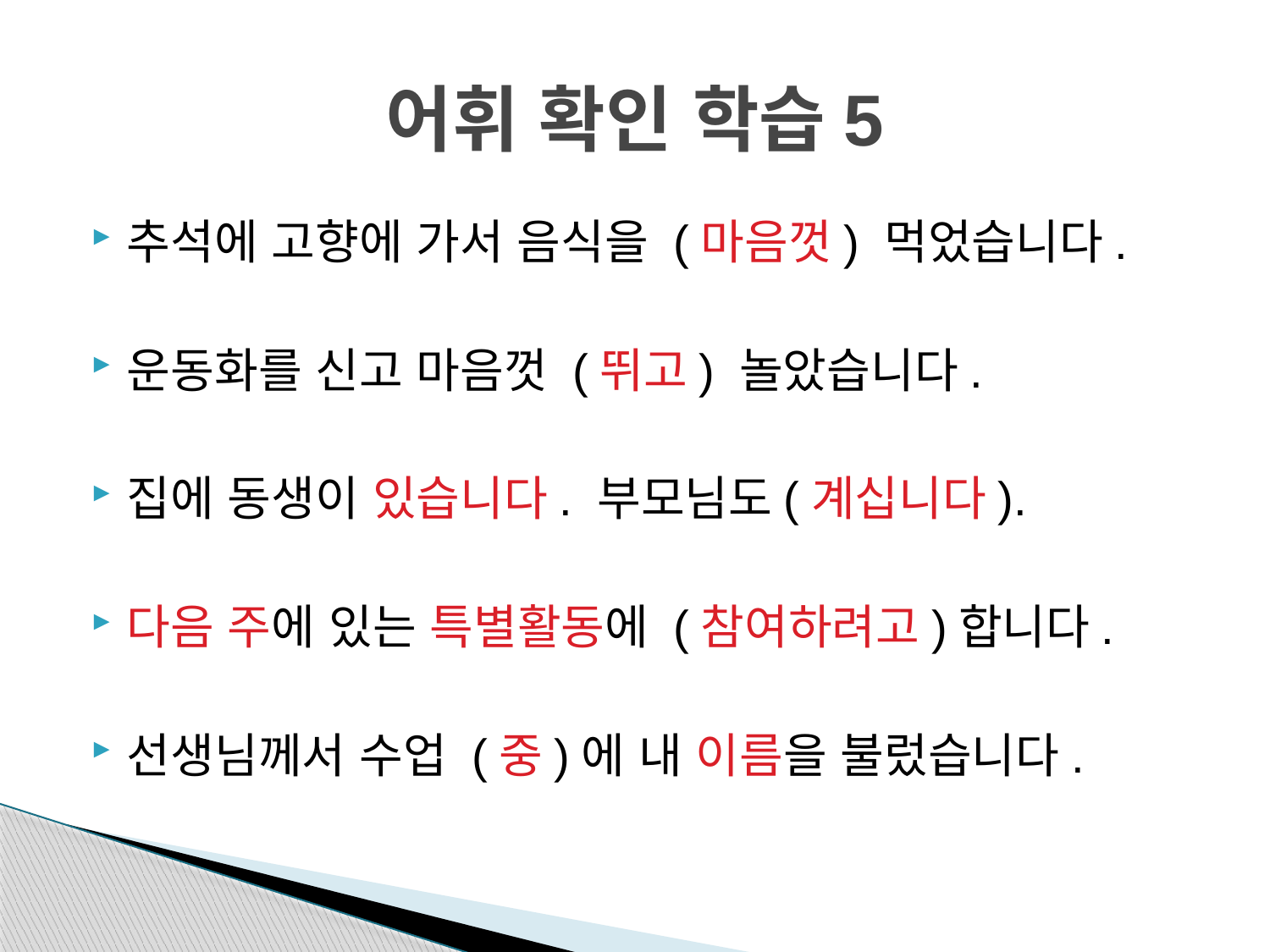

# 어휘 확인 학습5
추석에 고향에 가서 음식을 (마음껏) 먹었습니다.

운동화를 신고 마음껏 (뛰고) 놀았습니다.

집에 동생이 있습니다. 부모님도(계십니다).

다음 주에 있는 특별활동에 (참여하려고)합니다.

선생님께서 수업 (중)에 내 이름을 불렀습니다.